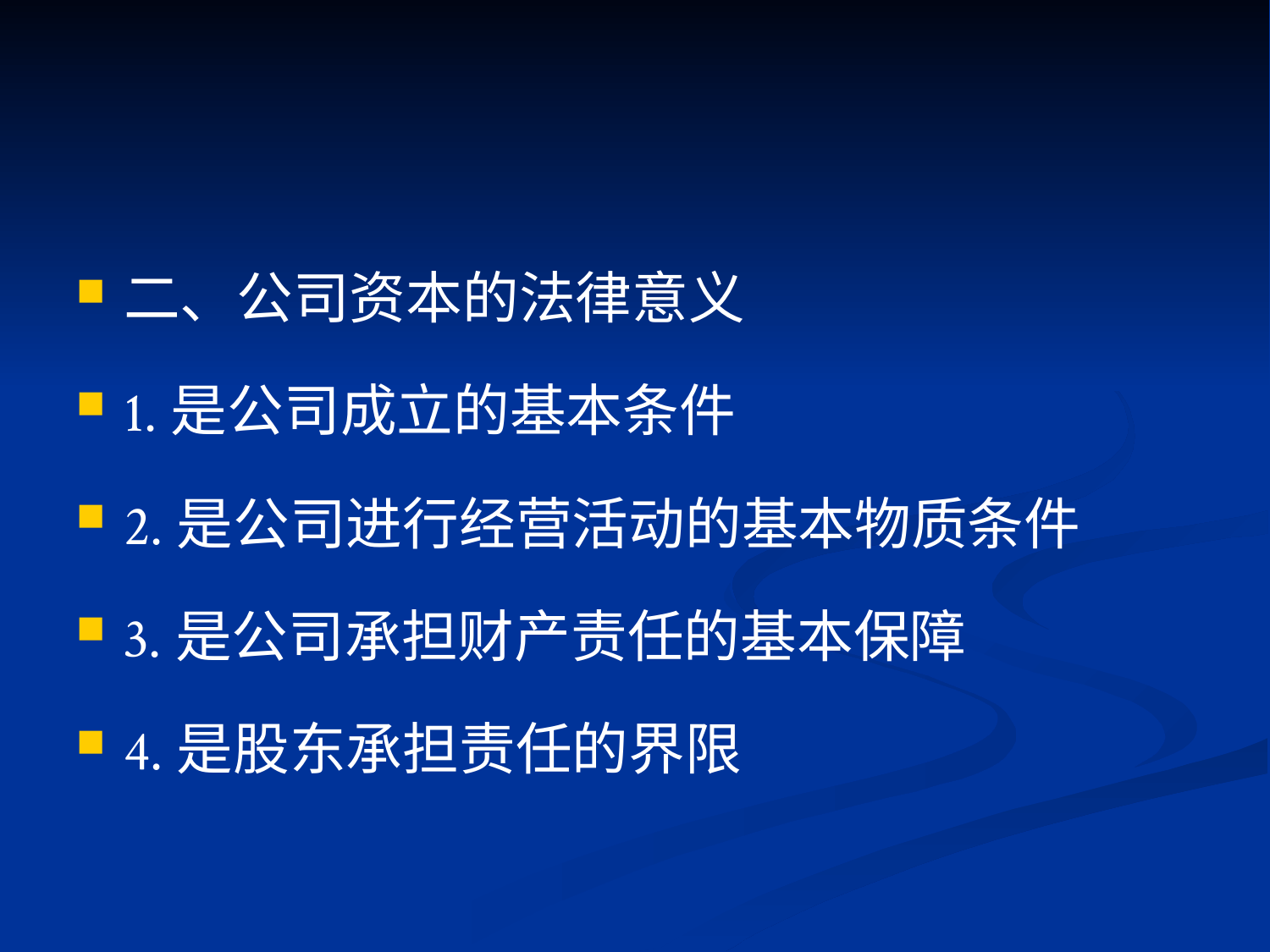

#
二、公司资本的法律意义
1.是公司成立的基本条件
2.是公司进行经营活动的基本物质条件
3.是公司承担财产责任的基本保障
4.是股东承担责任的界限